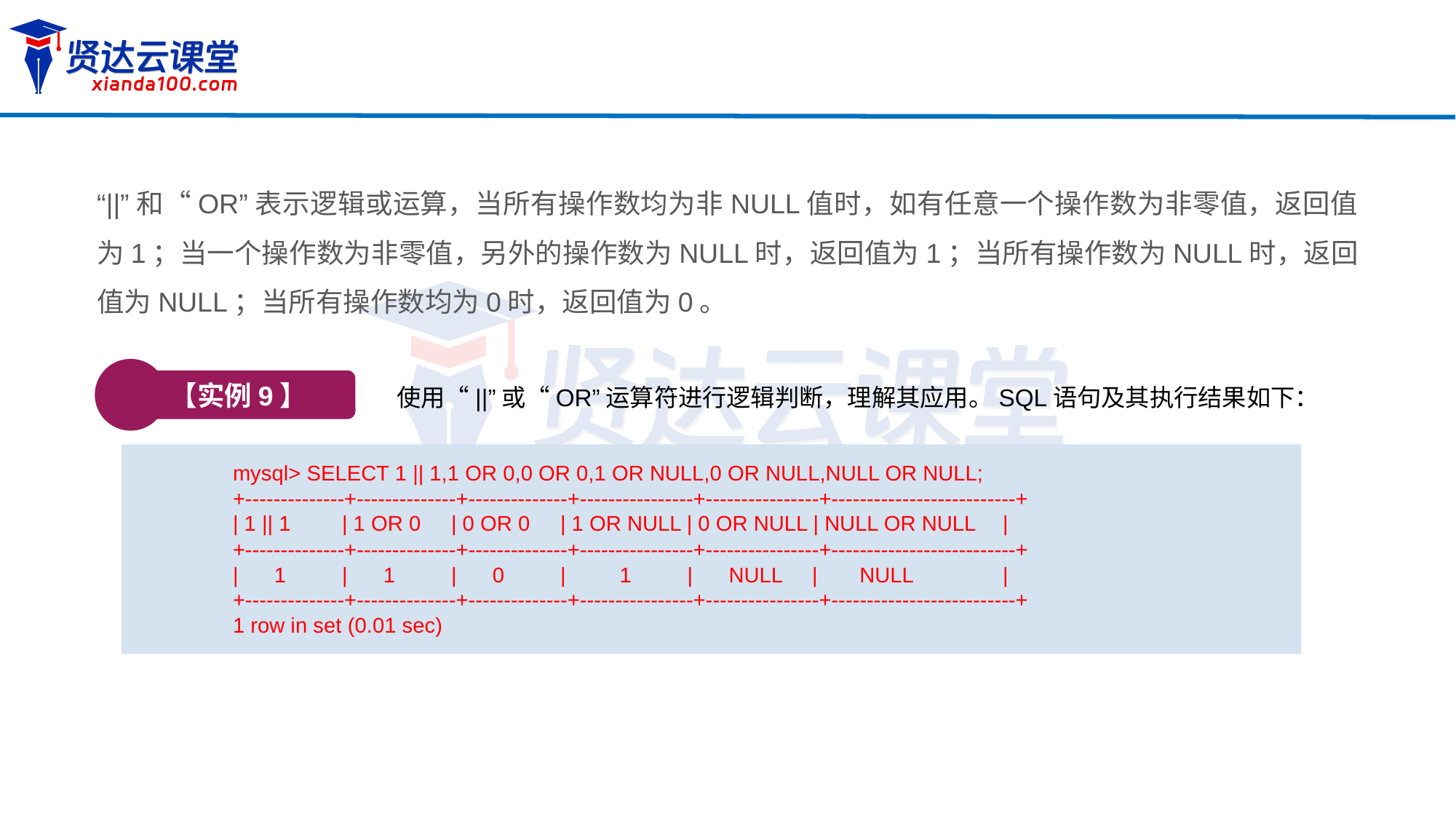

“||”和“OR”表示逻辑或运算，当所有操作数均为非NULL值时，如有任意一个操作数为非零值，返回值为1；当一个操作数为非零值，另外的操作数为NULL时，返回值为1；当所有操作数为NULL时，返回值为NULL；当所有操作数均为0时，返回值为0。

【实例9】
使用“||”或“OR”运算符进行逻辑判断，理解其应用。SQL语句及其执行结果如下：

mysql> SELECT 1 || 1,1 OR 0,0 OR 0,1 OR NULL,0 OR NULL,NULL OR NULL;
+--------------+--------------+--------------+----------------+----------------+--------------------------+
| 1 || 1	| 1 OR 0	| 0 OR 0	| 1 OR NULL | 0 OR NULL | NULL OR NULL	 |
+--------------+--------------+--------------+----------------+----------------+--------------------------+
|      1	|      1	|      0	|         1	   |      NULL     |       NULL	 |
+--------------+--------------+--------------+----------------+----------------+--------------------------+
1 row in set (0.01 sec)